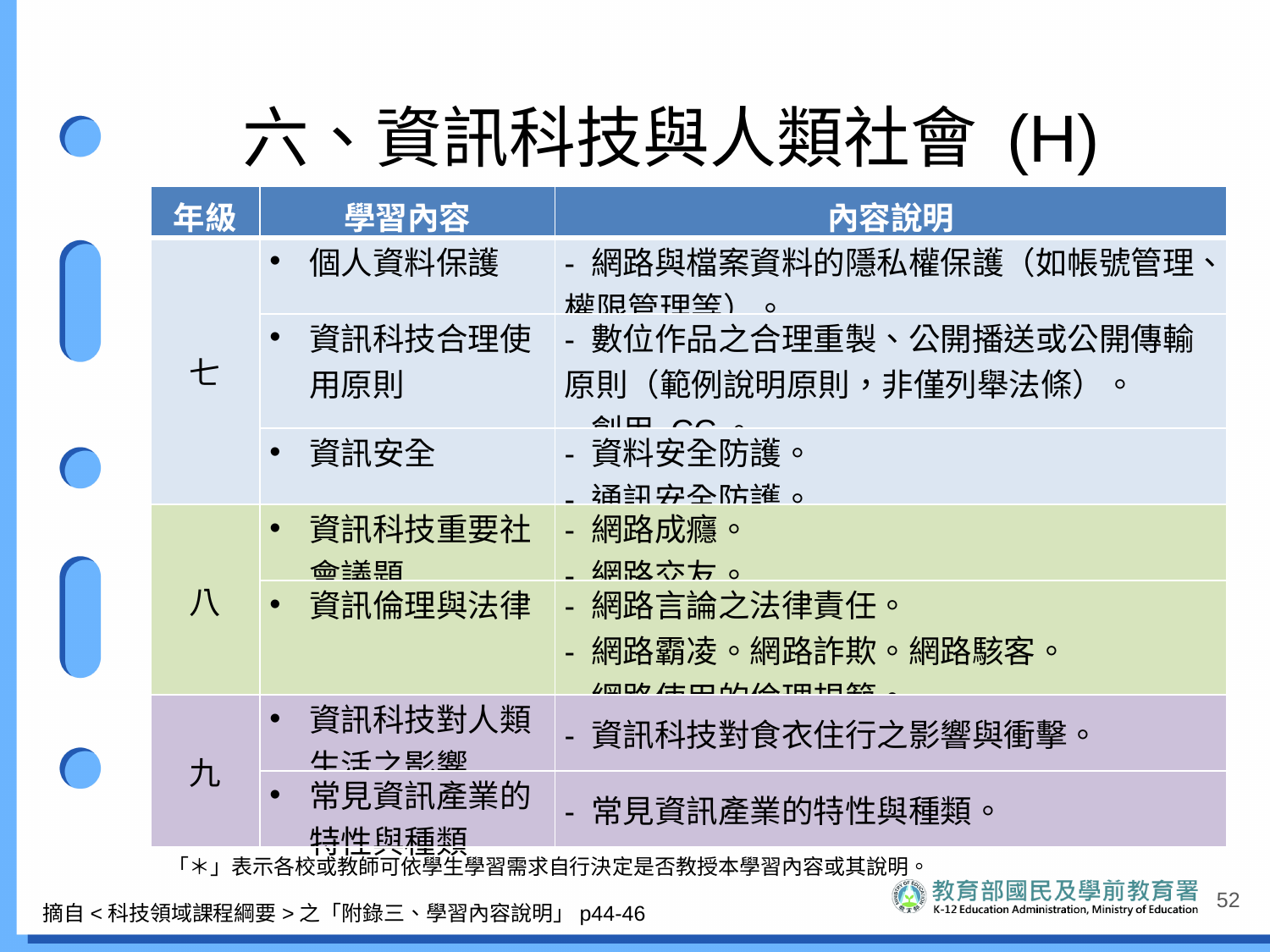

# 六、資訊科技與人類社會 (H)
| 年級 | 學習內容 | 內容說明 |
| --- | --- | --- |
| 七 | 個人資料保護 | - 網路與檔案資料的隱私權保護（如帳號管理、權限管理等）。 |
|  | 資訊科技合理使用原則 | - 數位作品之合理重製、公開播送或公開傳輸原則（範例說明原則，非僅列舉法條）。 - 創用 CC。 |
|  | 資訊安全 | - 資料安全防護。 - 通訊安全防護。 |
| 八 | 資訊科技重要社會議題 | - 網路成癮。 - 網路交友。 |
|  | 資訊倫理與法律 | - 網路言論之法律責任。 - 網路霸凌。網路詐欺。網路駭客。 - 網路使用的倫理規範。 |
| 九 | 資訊科技對人類生活之影響 | - 資訊科技對食衣住行之影響與衝擊。 |
|  | 常見資訊產業的特性與種類 | - 常見資訊產業的特性與種類。 |
「＊」表示各校或教師可依學生學習需求自行決定是否教授本學習內容或其說明。
52
摘自<科技領域課程綱要>之「附錄三、學習內容說明」p44-46